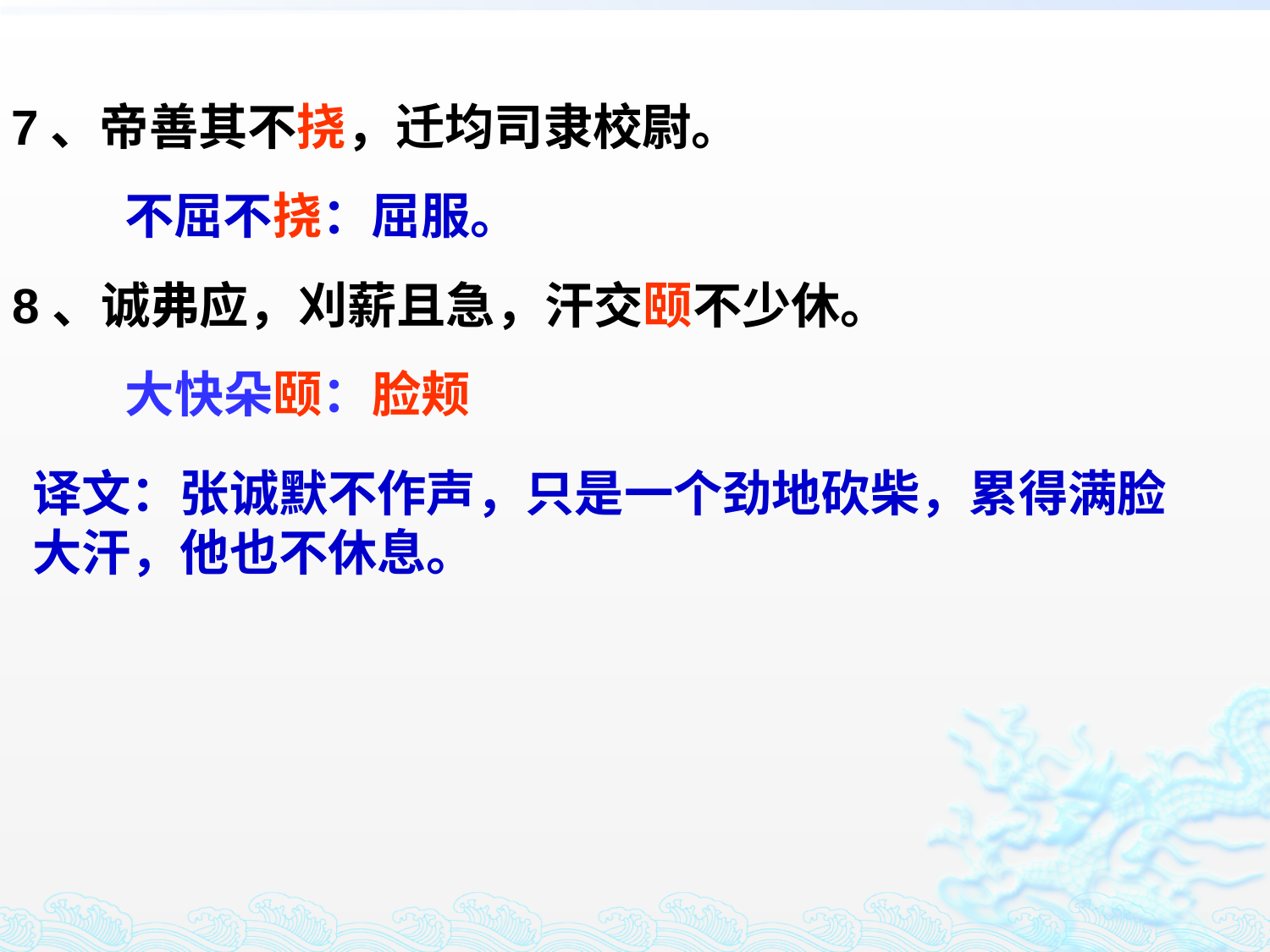

7、帝善其不挠，迁均司隶校尉。
不屈不挠：屈服。
8、诚弗应，刈薪且急，汗交颐不少休。
大快朵颐：脸颊
译文：张诚默不作声，只是一个劲地砍柴，累得满脸大汗，他也不休息。